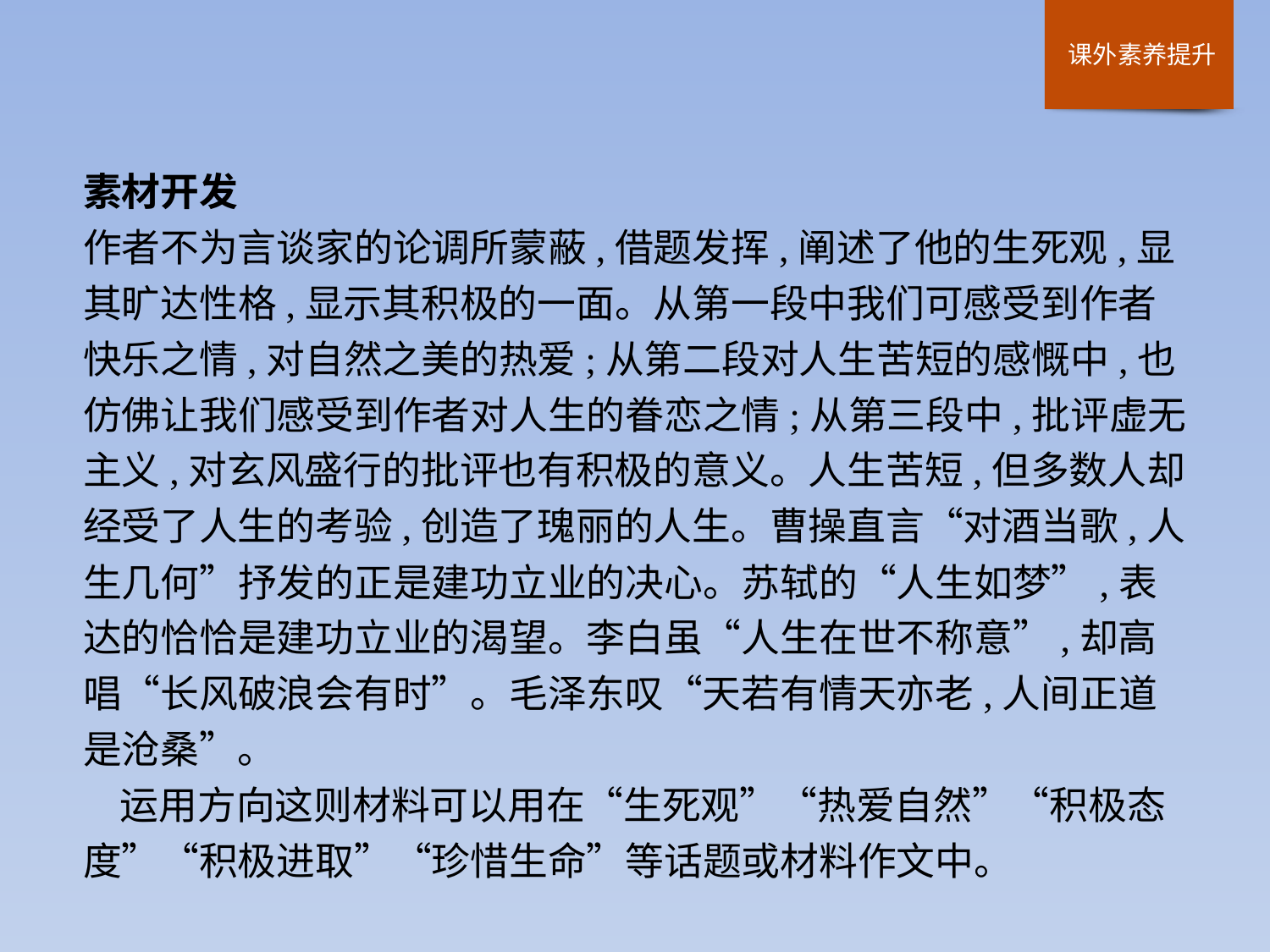

素材开发
作者不为言谈家的论调所蒙蔽,借题发挥,阐述了他的生死观,显其旷达性格,显示其积极的一面。从第一段中我们可感受到作者快乐之情,对自然之美的热爱;从第二段对人生苦短的感慨中,也仿佛让我们感受到作者对人生的眷恋之情;从第三段中,批评虚无主义,对玄风盛行的批评也有积极的意义。人生苦短,但多数人却经受了人生的考验,创造了瑰丽的人生。曹操直言“对酒当歌,人生几何”抒发的正是建功立业的决心。苏轼的“人生如梦”,表达的恰恰是建功立业的渴望。李白虽“人生在世不称意”,却高唱“长风破浪会有时”。毛泽东叹“天若有情天亦老,人间正道是沧桑”。
运用方向这则材料可以用在“生死观”“热爱自然”“积极态度”“积极进取”“珍惜生命”等话题或材料作文中。